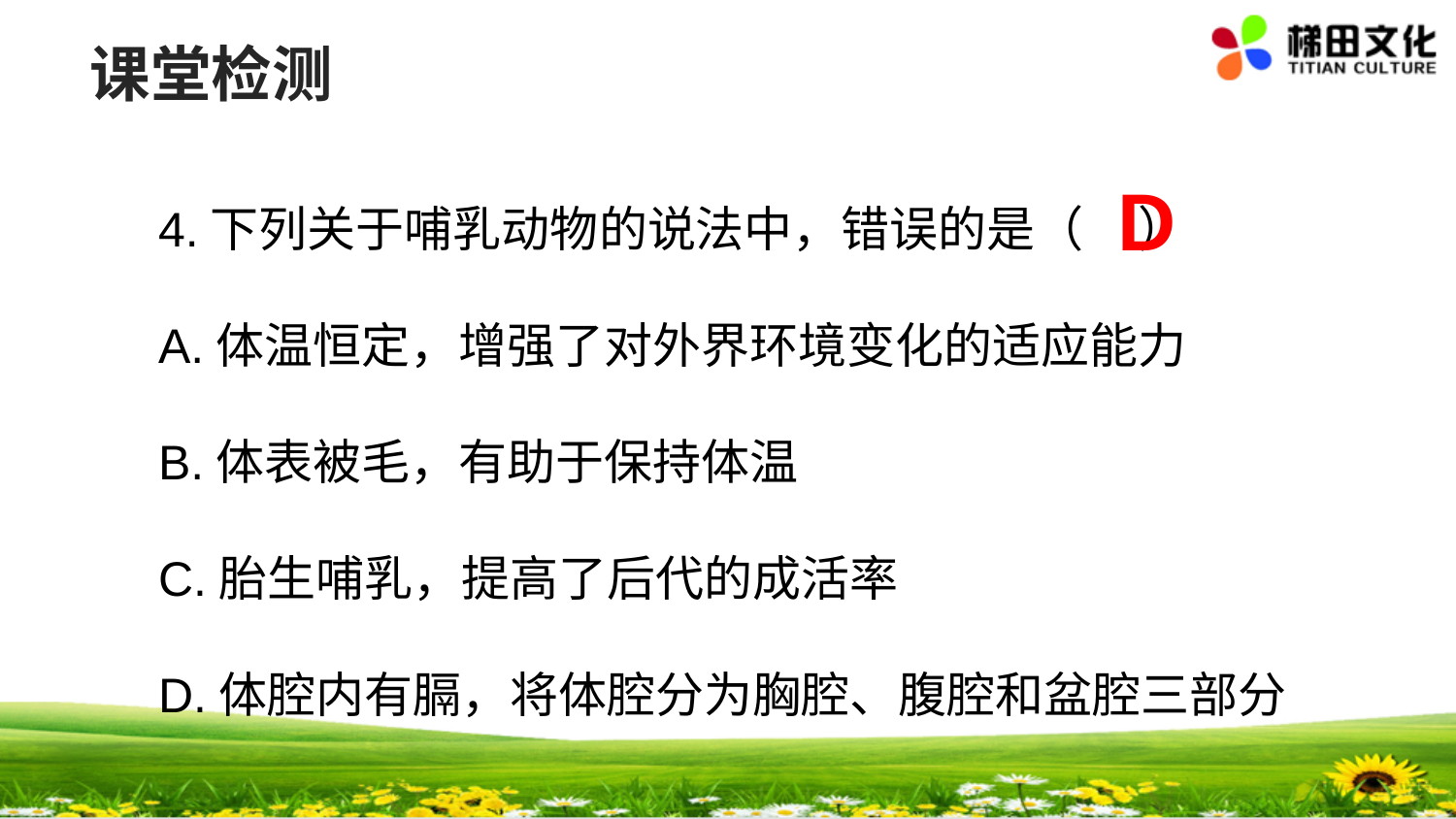

课堂检测
4.下列关于哺乳动物的说法中，错误的是（     ）
A.体温恒定，增强了对外界环境变化的适应能力
B.体表被毛，有助于保持体温
C.胎生哺乳，提高了后代的成活率
D.体腔内有膈，将体腔分为胸腔、腹腔和盆腔三部分
D